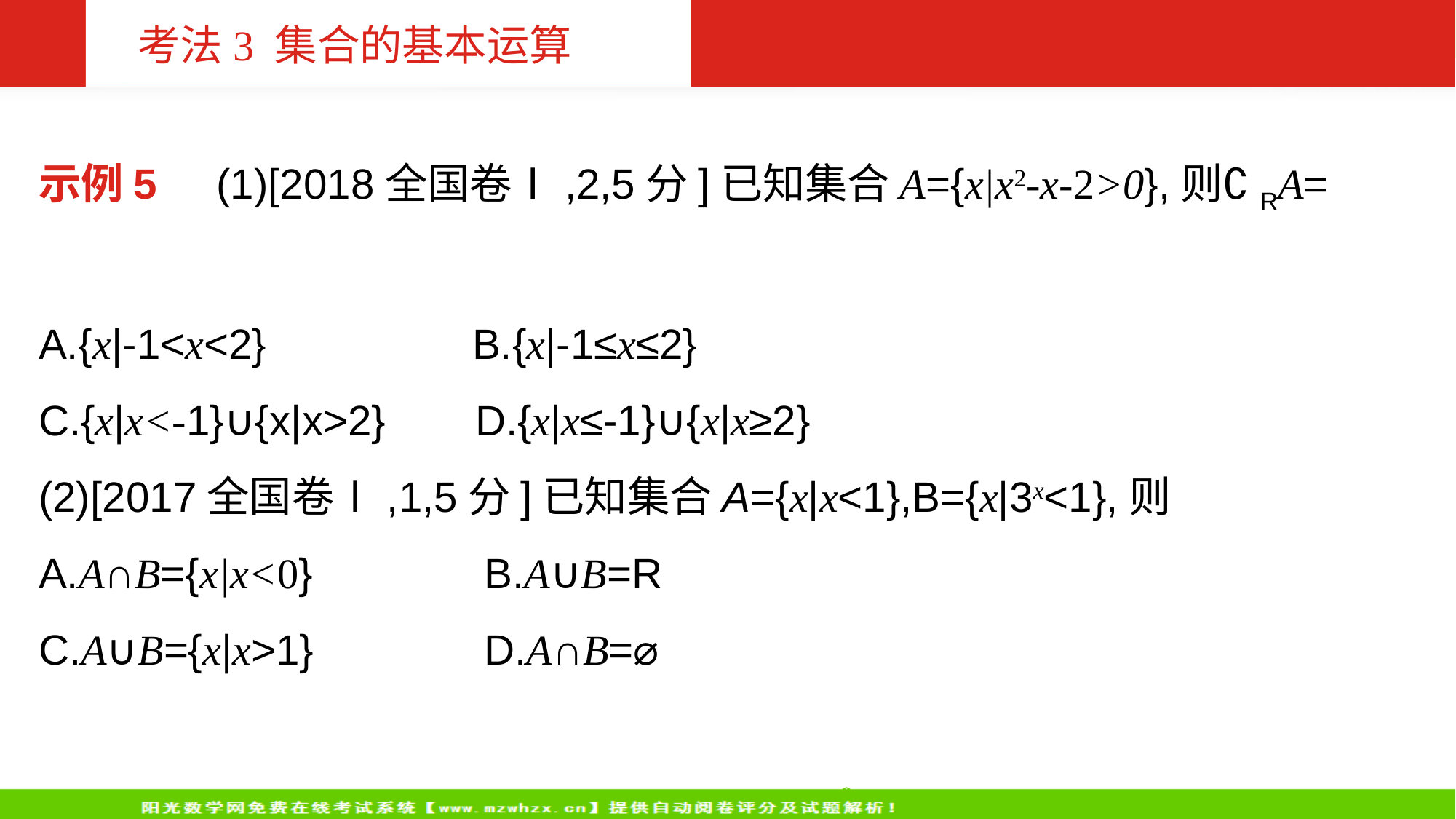

考法3 集合的基本运算

示例5     (1)[2018全国卷Ⅰ,2,5分]已知集合A={x|x2-x-2>0},则∁RA=
A.{x|-1<x<2}	         B.{x|-1≤x≤2}
C.{x|x<-1}∪{x|x>2}	D.{x|x≤-1}∪{x|x≥2}
(2)[2017全国卷Ⅰ,1,5分]已知集合A={x|x<1},B={x|3x<1},则
A.A∩B={x|x<0}	          B.A∪B=R
C.A∪B={x|x>1}	          D.A∩B=⌀